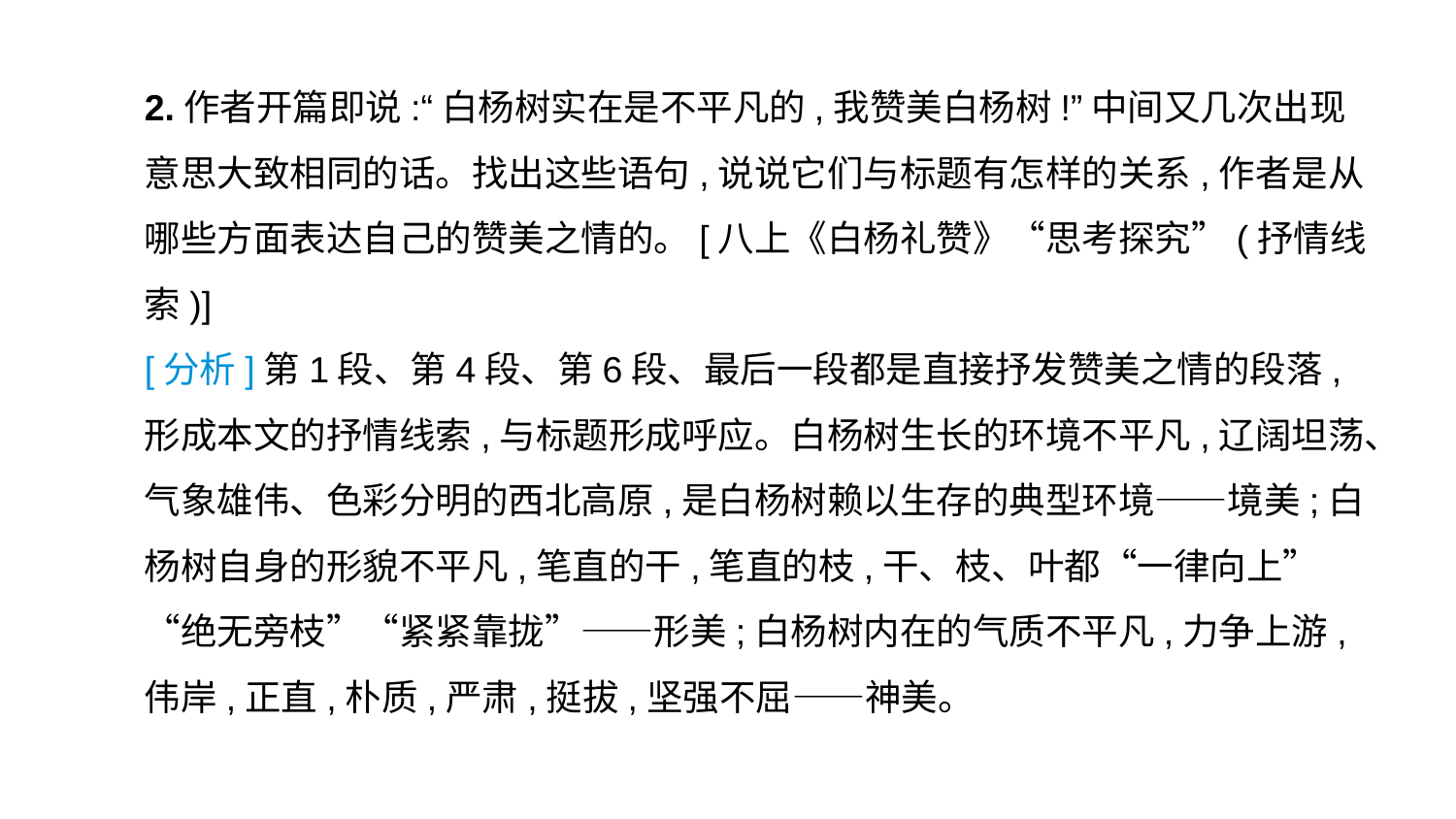

2.作者开篇即说:“白杨树实在是不平凡的,我赞美白杨树!”中间又几次出现意思大致相同的话。找出这些语句,说说它们与标题有怎样的关系,作者是从哪些方面表达自己的赞美之情的。[八上《白杨礼赞》“思考探究”(抒情线索)]
[分析]第1段、第4段、第6段、最后一段都是直接抒发赞美之情的段落,形成本文的抒情线索,与标题形成呼应。白杨树生长的环境不平凡,辽阔坦荡、气象雄伟、色彩分明的西北高原,是白杨树赖以生存的典型环境——境美;白杨树自身的形貌不平凡,笔直的干,笔直的枝,干、枝、叶都“一律向上”“绝无旁枝”“紧紧靠拢”——形美;白杨树内在的气质不平凡,力争上游,伟岸,正直,朴质,严肃,挺拔,坚强不屈——神美。